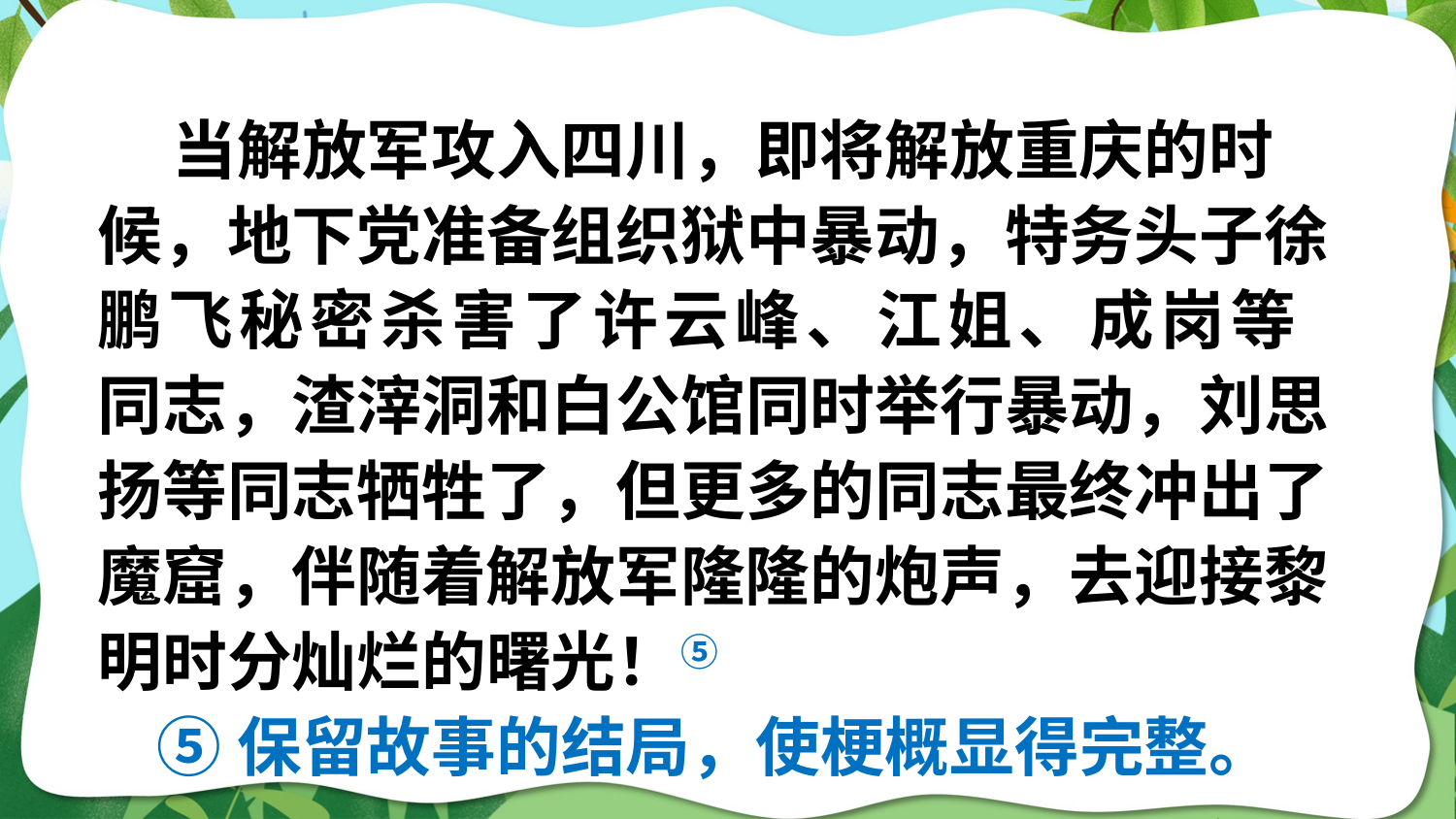

当解放军攻入四川，即将解放重庆的时候，地下党准备组织狱中暴动，特务头子徐鹏飞秘密杀害了许云峰、江姐、成岗等同志，渣滓洞和白公馆同时举行暴动，刘思扬等同志牺牲了，但更多的同志最终冲出了魔窟，伴随着解放军隆隆的炮声，去迎接黎明时分灿烂的曙光！⑤
    ⑤保留故事的结局，使梗概显得完整。